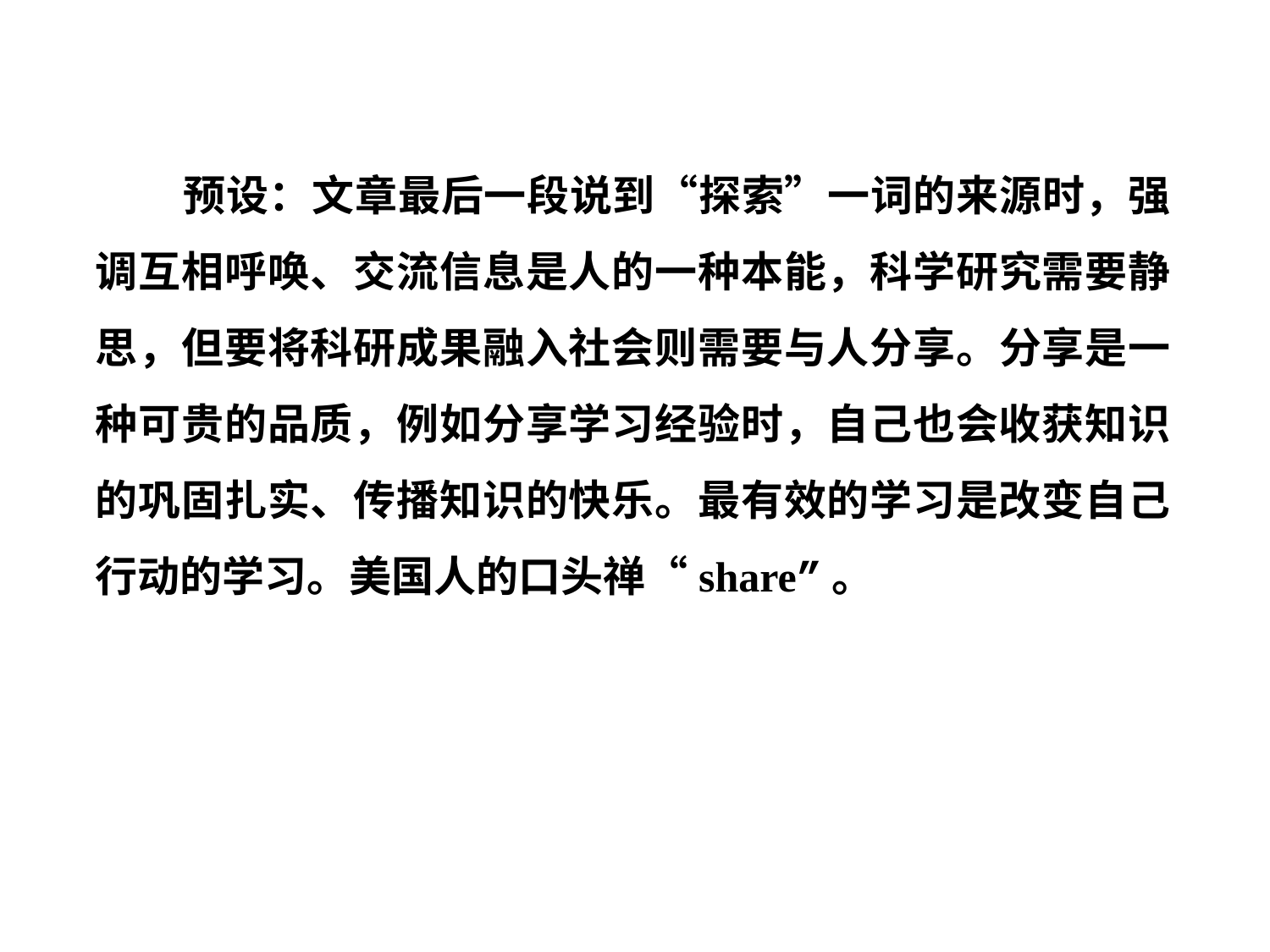

预设：文章最后一段说到“探索”一词的来源时，强调互相呼唤、交流信息是人的一种本能，科学研究需要静思，但要将科研成果融入社会则需要与人分享。分享是一种可贵的品质，例如分享学习经验时，自己也会收获知识的巩固扎实、传播知识的快乐。最有效的学习是改变自己行动的学习。美国人的口头禅“share”。